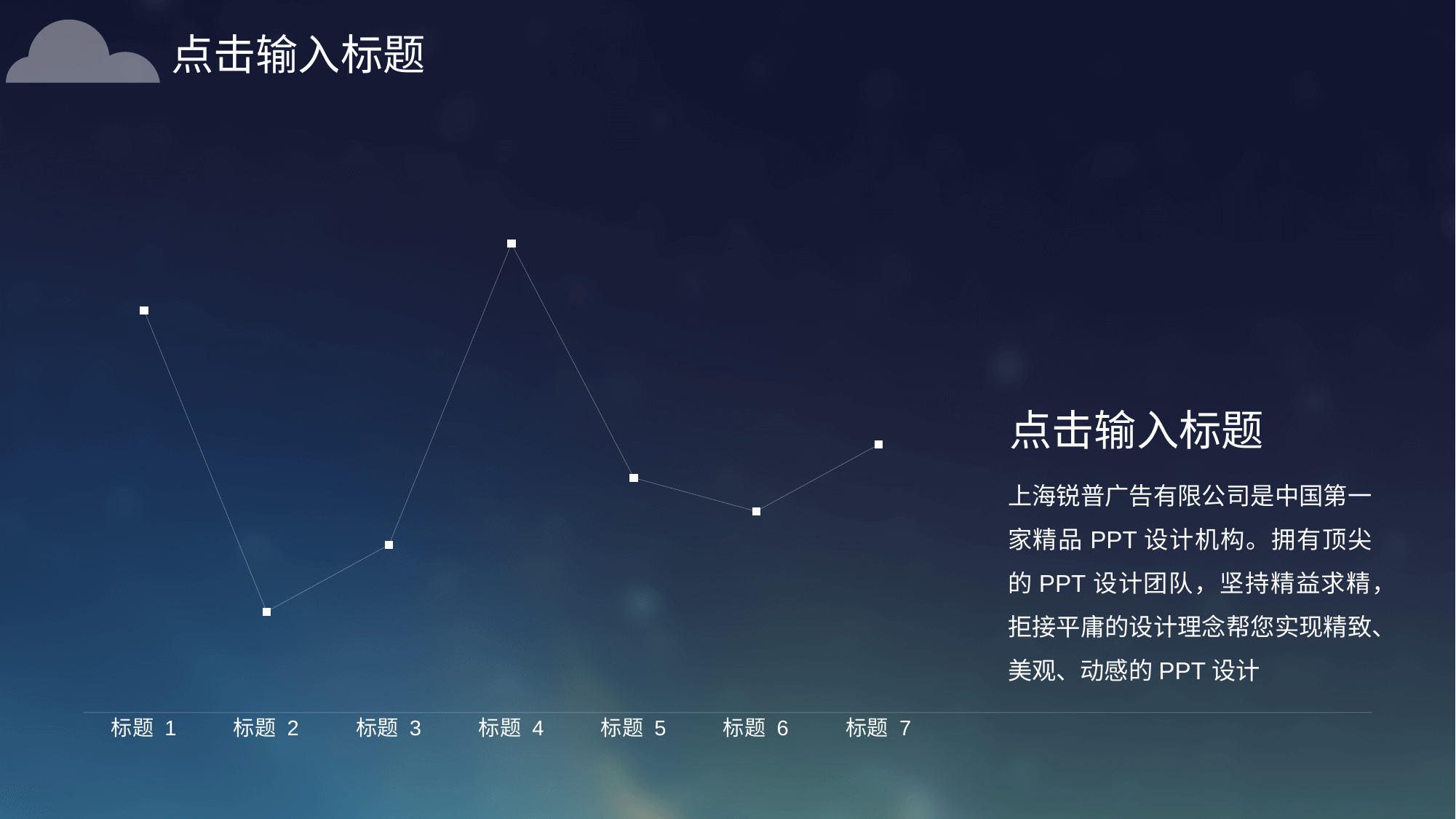

点击输入标题

### Chart

| Category | 系列 1 |
|---|---|
| 标题 1 | 12.0 |
| 标题 2 | 3.0 |
| 标题 3 | 5.0 |
| 标题 4 | 14.0 |
| 标题 5 | 7.0 |
| 标题 6 | 6.0 |
| 标题 7 | 8.0 |
点击输入标题
上海锐普广告有限公司是中国第一家精品PPT设计机构。拥有顶尖的PPT设计团队，坚持精益求精，拒接平庸的设计理念帮您实现精致、美观、动感的PPT设计